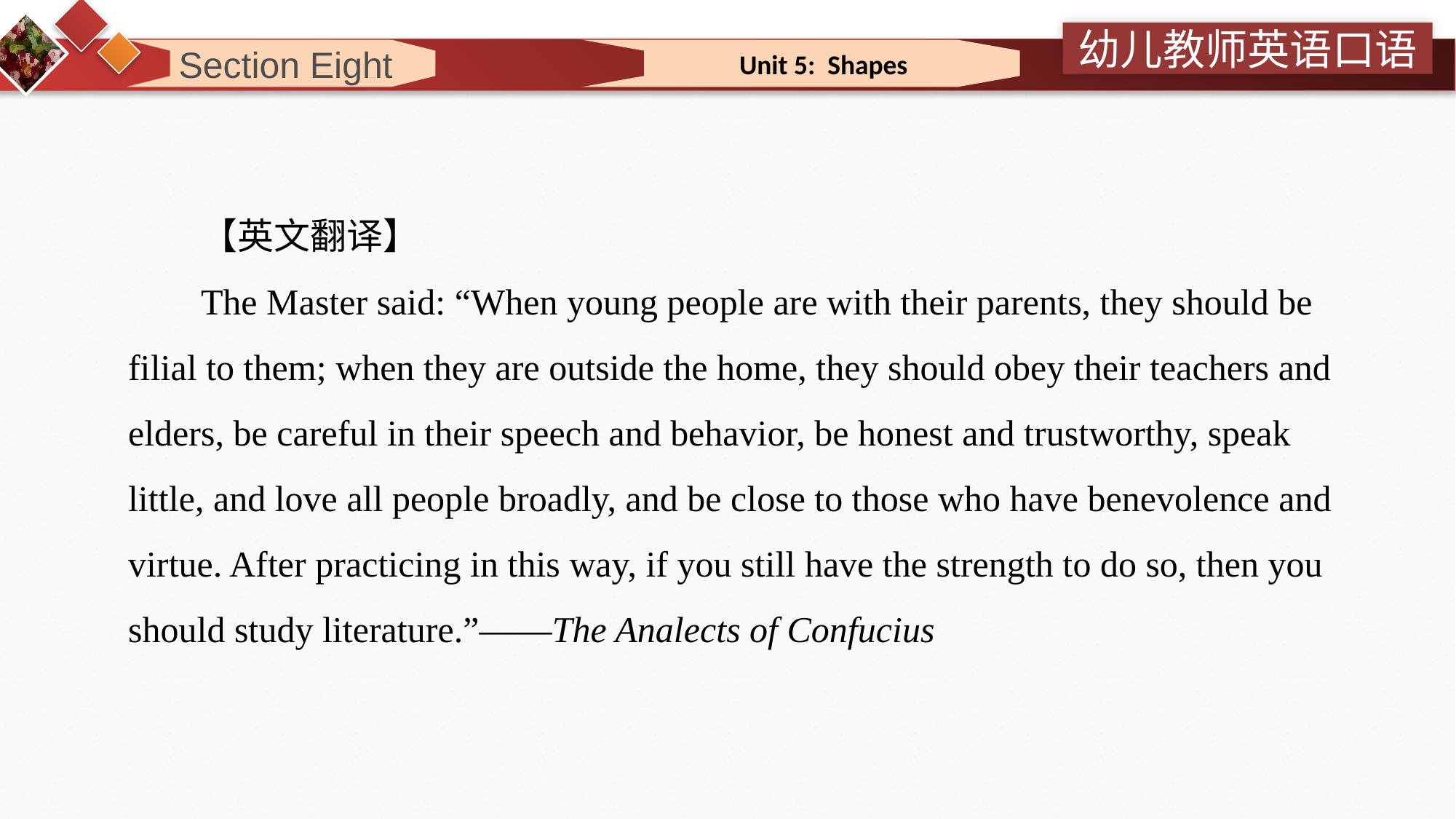

Section Eight
      Unit 5:  Shapes
【英文翻译】
The Master said: “When young people are with their parents, they should be filial to them; when they are outside the home, they should obey their teachers and elders, be careful in their speech and behavior, be honest and trustworthy, speak little, and love all people broadly, and be close to those who have benevolence and virtue. After practicing in this way, if you still have the strength to do so, then you should study literature.”——The Analects of Confucius